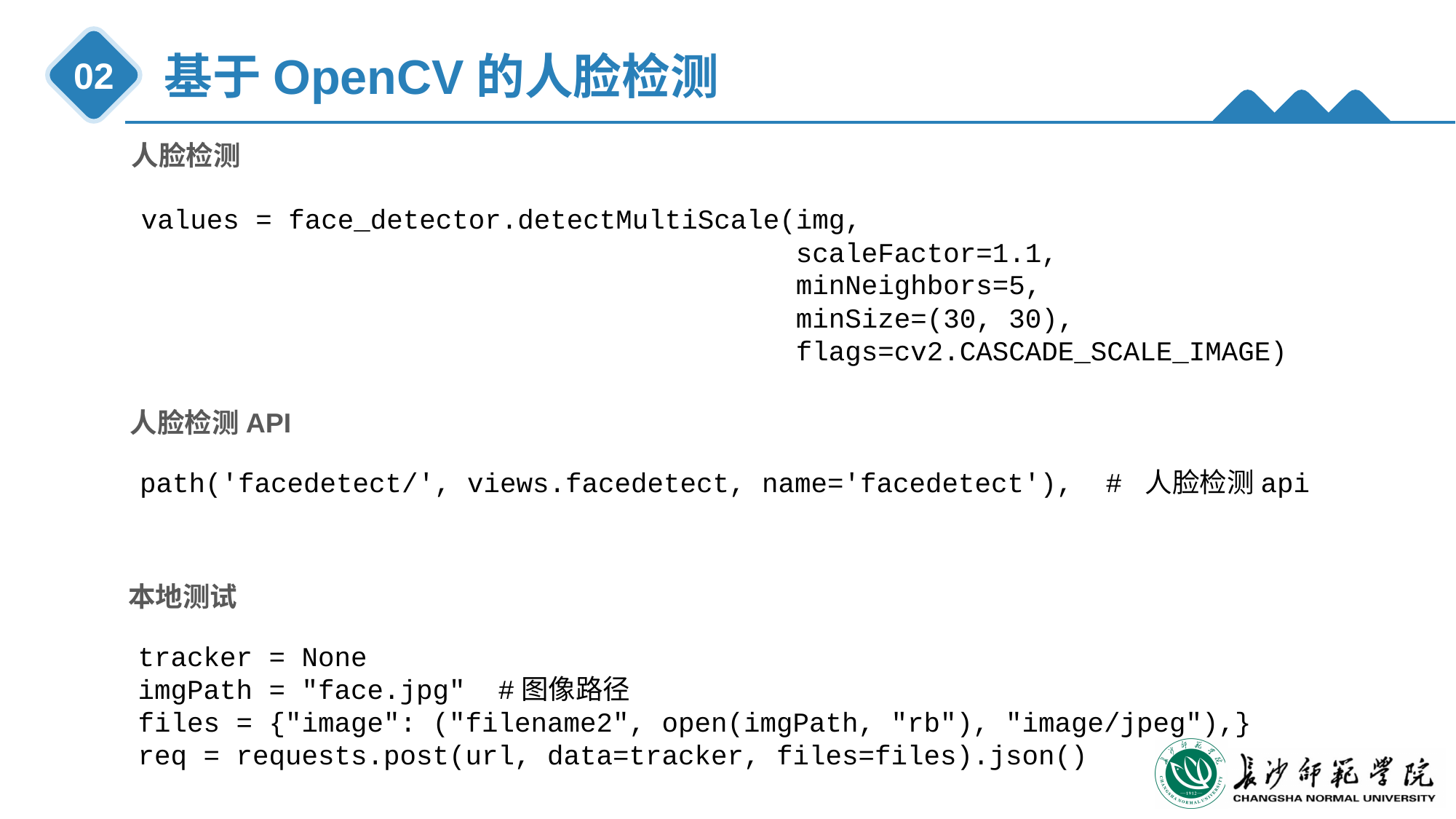

基于OpenCV的人脸检测
02

人脸检测
values = face_detector.detectMultiScale(img,
                                        scaleFactor=1.1,
                                        minNeighbors=5,
                                        minSize=(30, 30),
                                        flags=cv2.CASCADE_SCALE_IMAGE)
人脸检测API
path('facedetect/', views.facedetect, name='facedetect'),  # 人脸检测api
本地测试
tracker = None
imgPath = "face.jpg"  #图像路径
files = {"image": ("filename2", open(imgPath, "rb"), "image/jpeg"),}
req = requests.post(url, data=tracker, files=files).json()